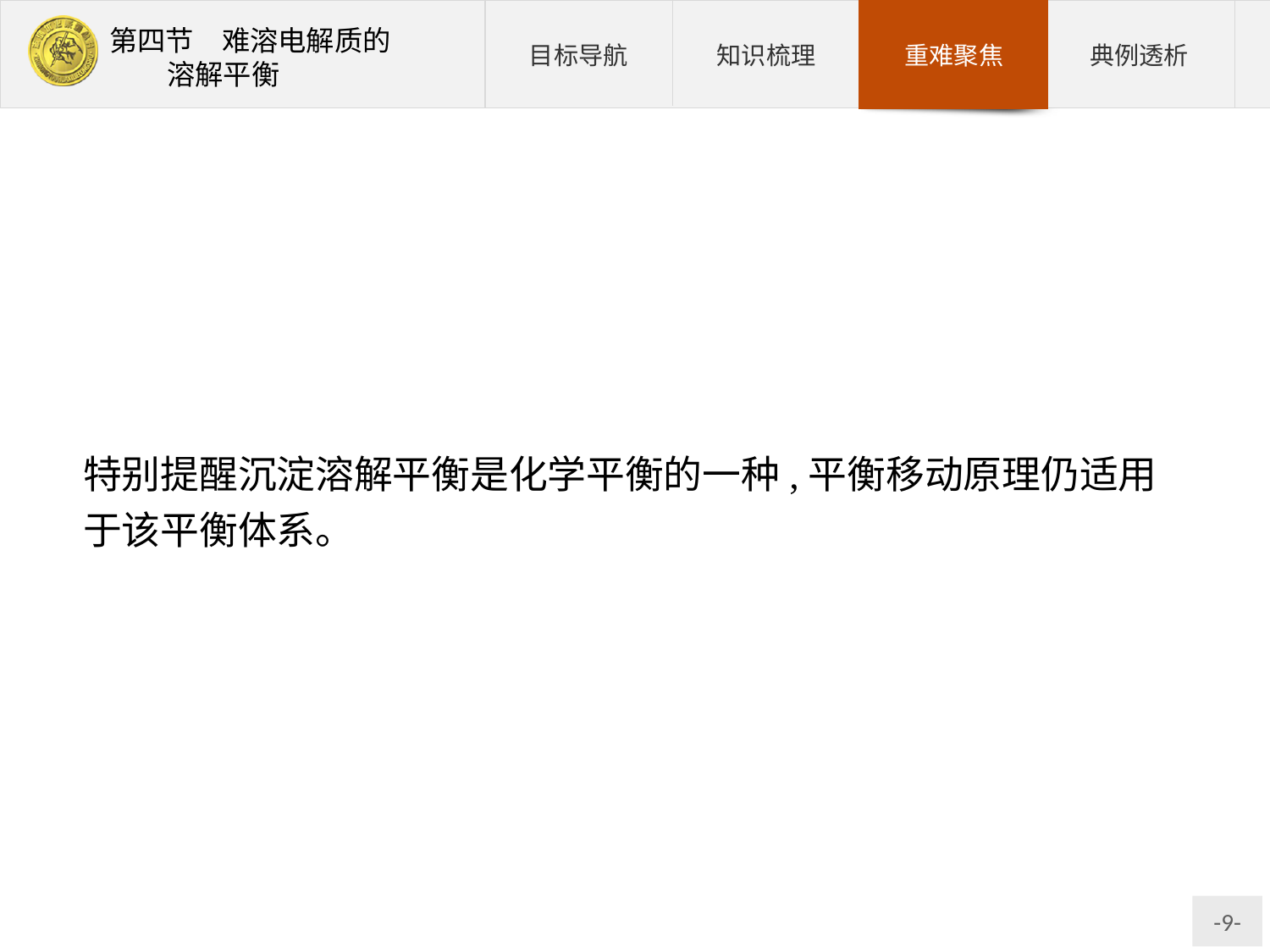

特别提醒沉淀溶解平衡是化学平衡的一种,平衡移动原理仍适用于该平衡体系。